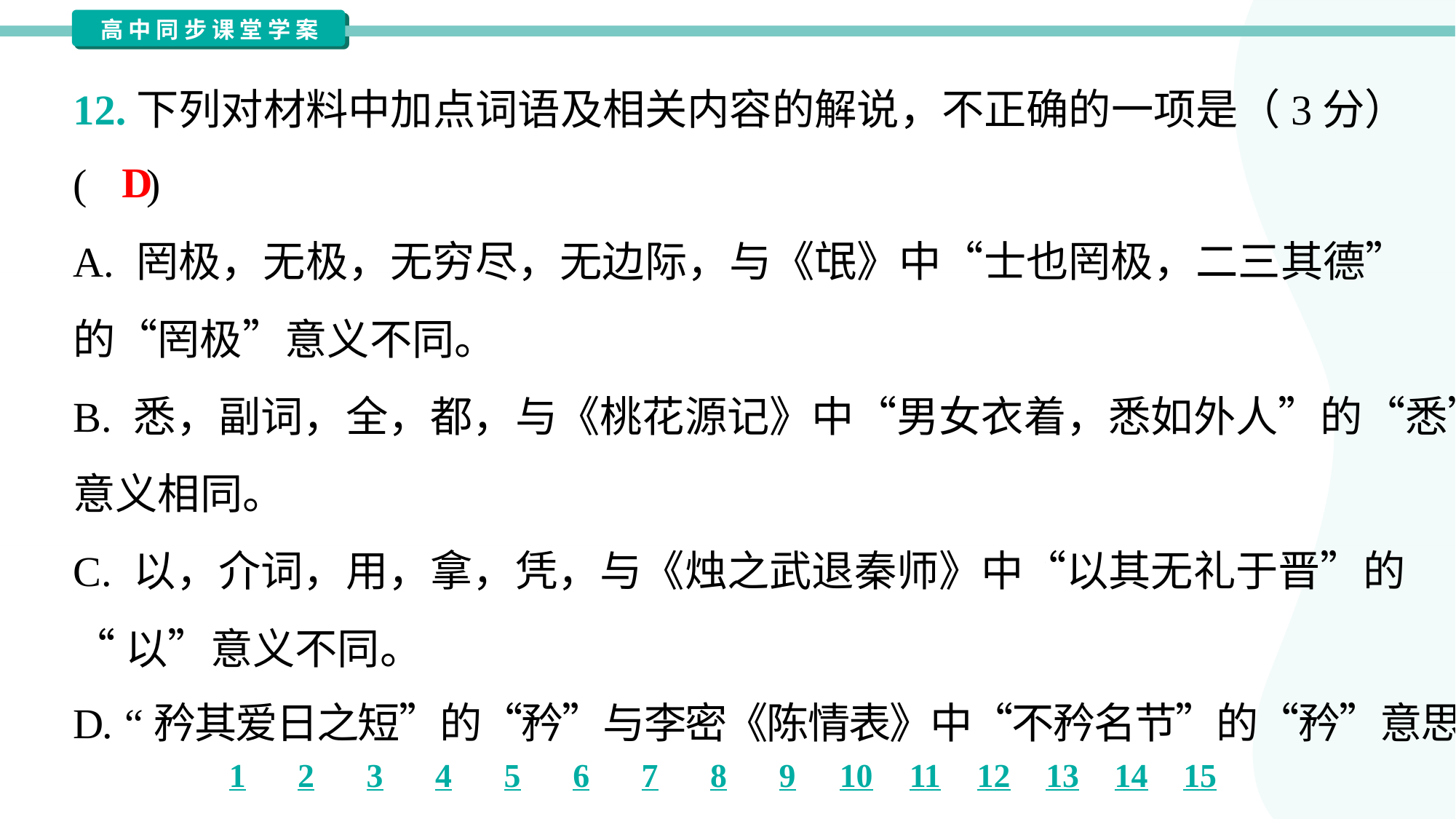

12.下列对材料中加点词语及相关内容的解说，不正确的一项是（3分）
(     )
D
A. 罔极，无极，无穷尽，无边际，与《氓》中“士也罔极，二三其德”
的“罔极”意义不同。
B. 悉，副词，全，都，与《桃花源记》中“男女衣着，悉如外人”的“悉”
意义相同。
C. 以，介词，用，拿，凭，与《烛之武退秦师》中“以其无礼于晋”的
“以”意义不同。
D. “矜其爱日之短”的“矜”与李密《陈情表》中“不矜名节”的“矜”意思相同。